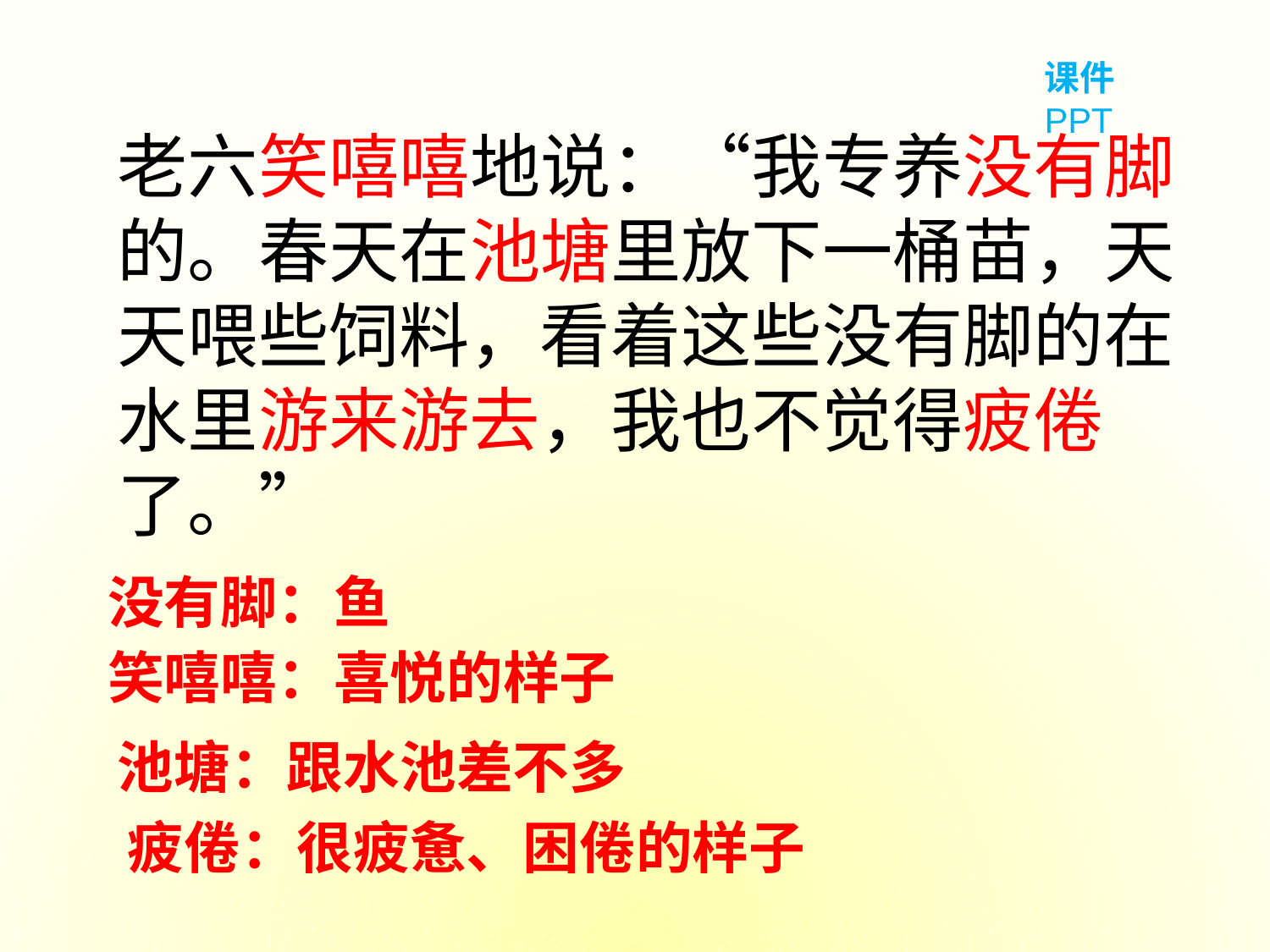

课件PPT
老六笑嘻嘻地说：“我专养没有脚的。春天在池塘里放下一桶苗，天天喂些饲料，看着这些没有脚的在水里游来游去，我也不觉得疲倦了。”
没有脚：鱼
笑嘻嘻：喜悦的样子
池塘：跟水池差不多
疲倦：很疲惫、困倦的样子